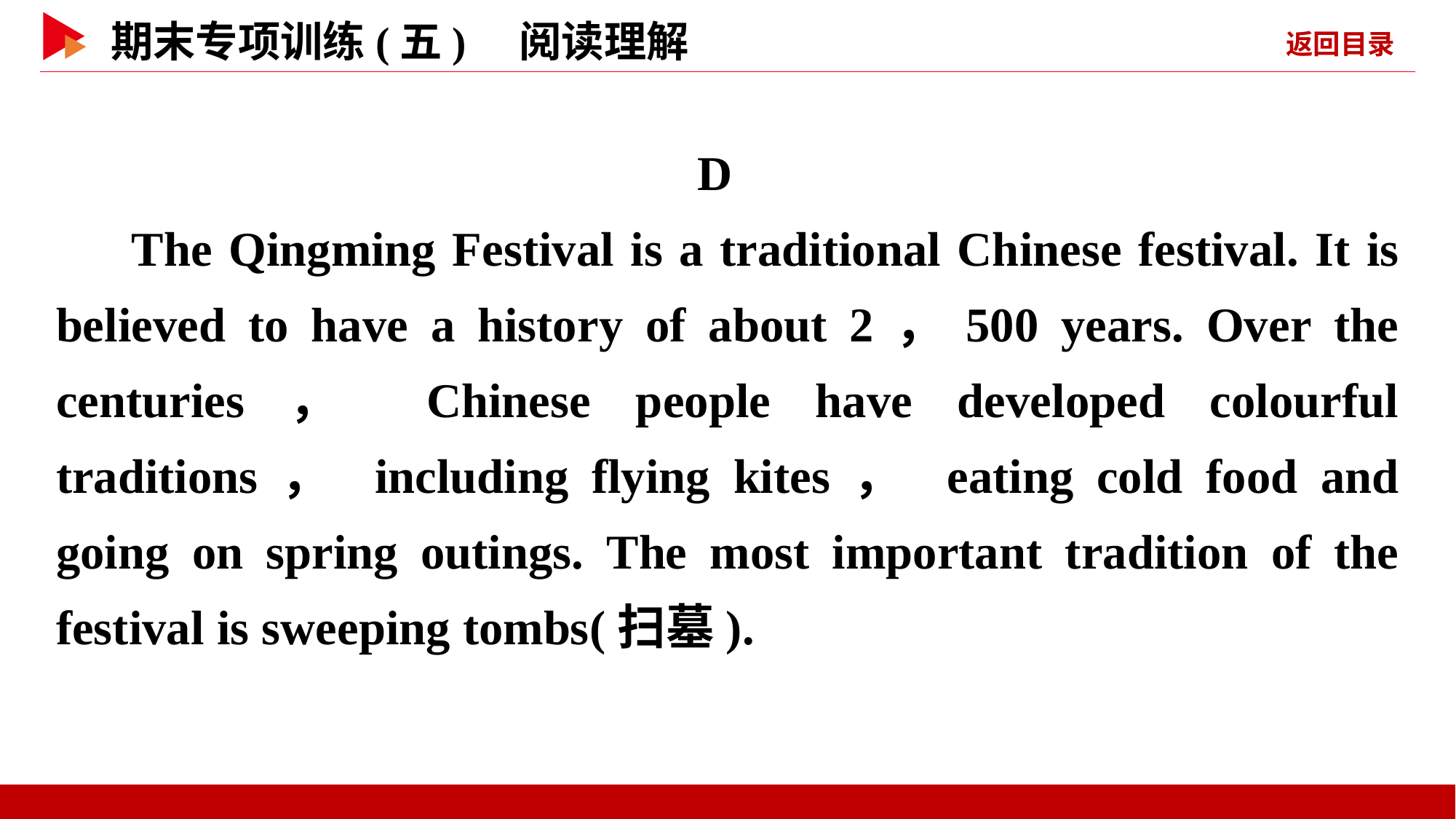

D
The Qingming Festival is a traditional Chinese festival. It is believed to have a history of about 2，500 years. Over the centuries， Chinese people have developed colourful traditions， including flying kites， eating cold food and going on spring outings. The most important tradition of the festival is sweeping tombs(扫墓).